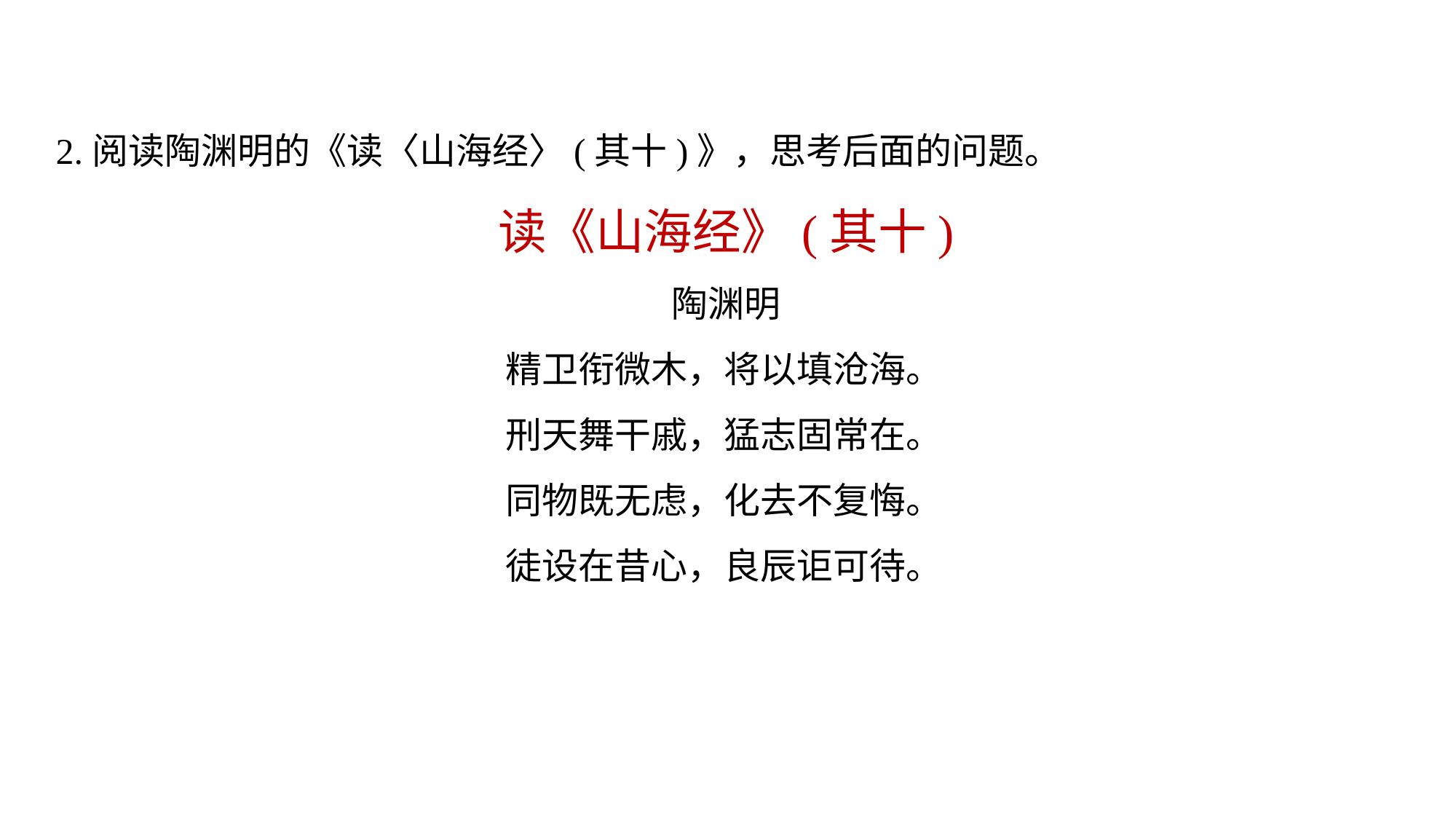

2.阅读陶渊明的《读〈山海经〉(其十)》，思考后面的问题。
读《山海经》(其十)
陶渊明
精卫衔微木，将以填沧海。
刑天舞干戚，猛志固常在。
同物既无虑，化去不复悔。
徒设在昔心，良辰讵可待。